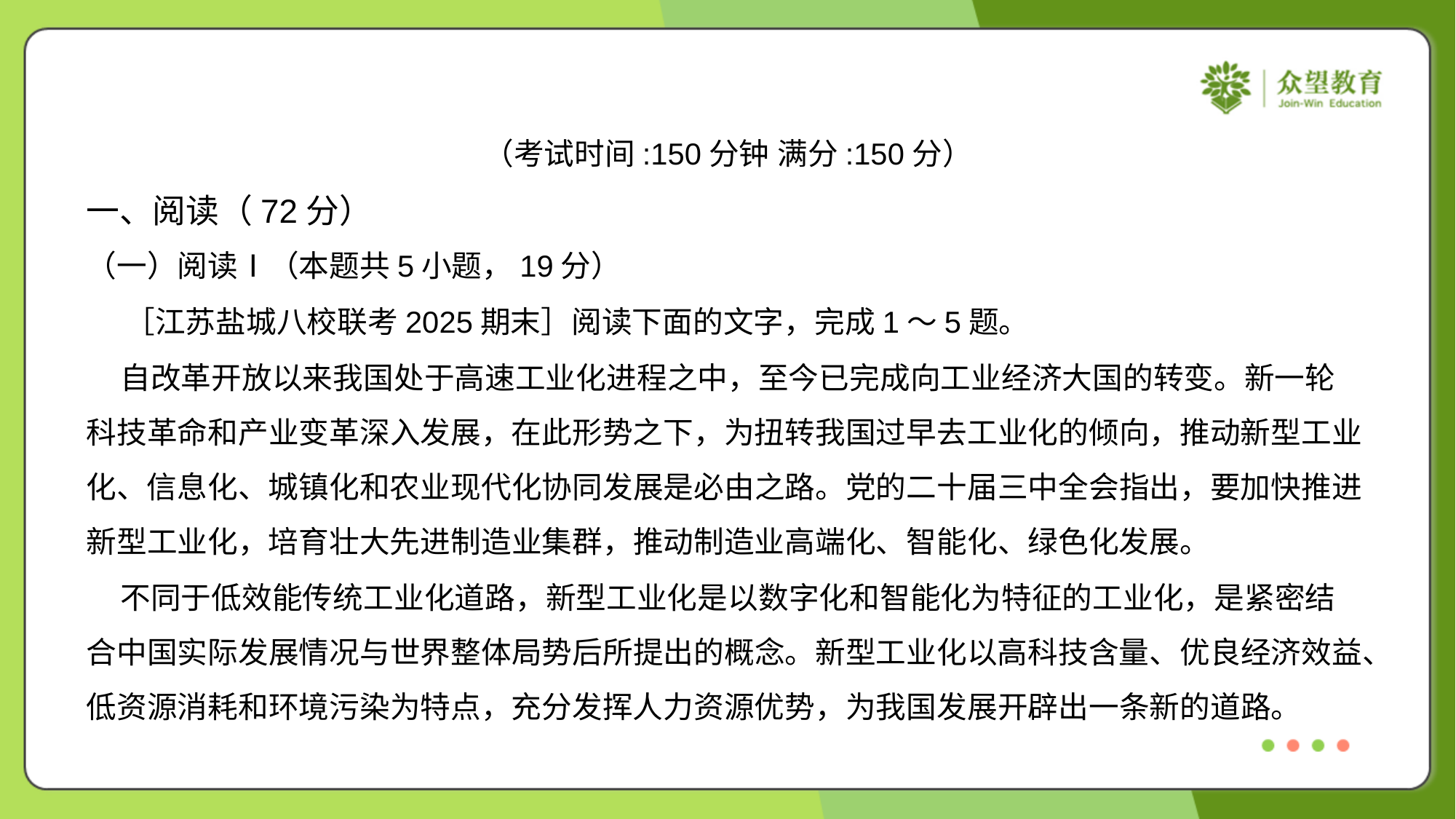

（考试时间:150分钟 满分:150分）
一、阅读（72分）
（一）阅读Ⅰ（本题共5小题，19分）
    ［江苏盐城八校联考2025期末］阅读下面的文字，完成1～5题。
    自改革开放以来我国处于高速工业化进程之中，至今已完成向工业经济大国的转变。新一轮
科技革命和产业变革深入发展，在此形势之下，为扭转我国过早去工业化的倾向，推动新型工业
化、信息化、城镇化和农业现代化协同发展是必由之路。党的二十届三中全会指出，要加快推进
新型工业化，培育壮大先进制造业集群，推动制造业高端化、智能化、绿色化发展。
    不同于低效能传统工业化道路，新型工业化是以数字化和智能化为特征的工业化，是紧密结
合中国实际发展情况与世界整体局势后所提出的概念。新型工业化以高科技含量、优良经济效益、
低资源消耗和环境污染为特点，充分发挥人力资源优势，为我国发展开辟出一条新的道路。